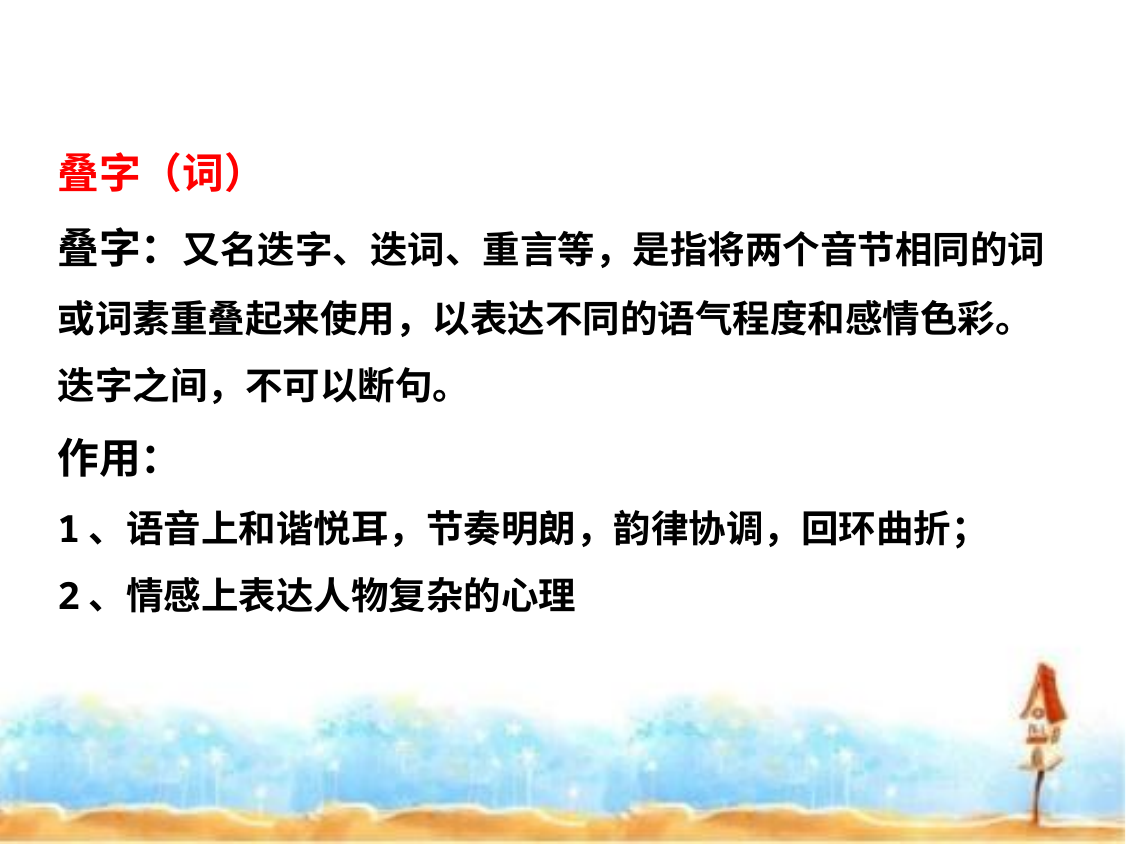

叠字（词）
叠字：又名迭字、迭词、重言等，是指将两个音节相同的词或词素重叠起来使用，以表达不同的语气程度和感情色彩。迭字之间，不可以断句。
作用：
1、语音上和谐悦耳，节奏明朗，韵律协调，回环曲折；
2、情感上表达人物复杂的心理